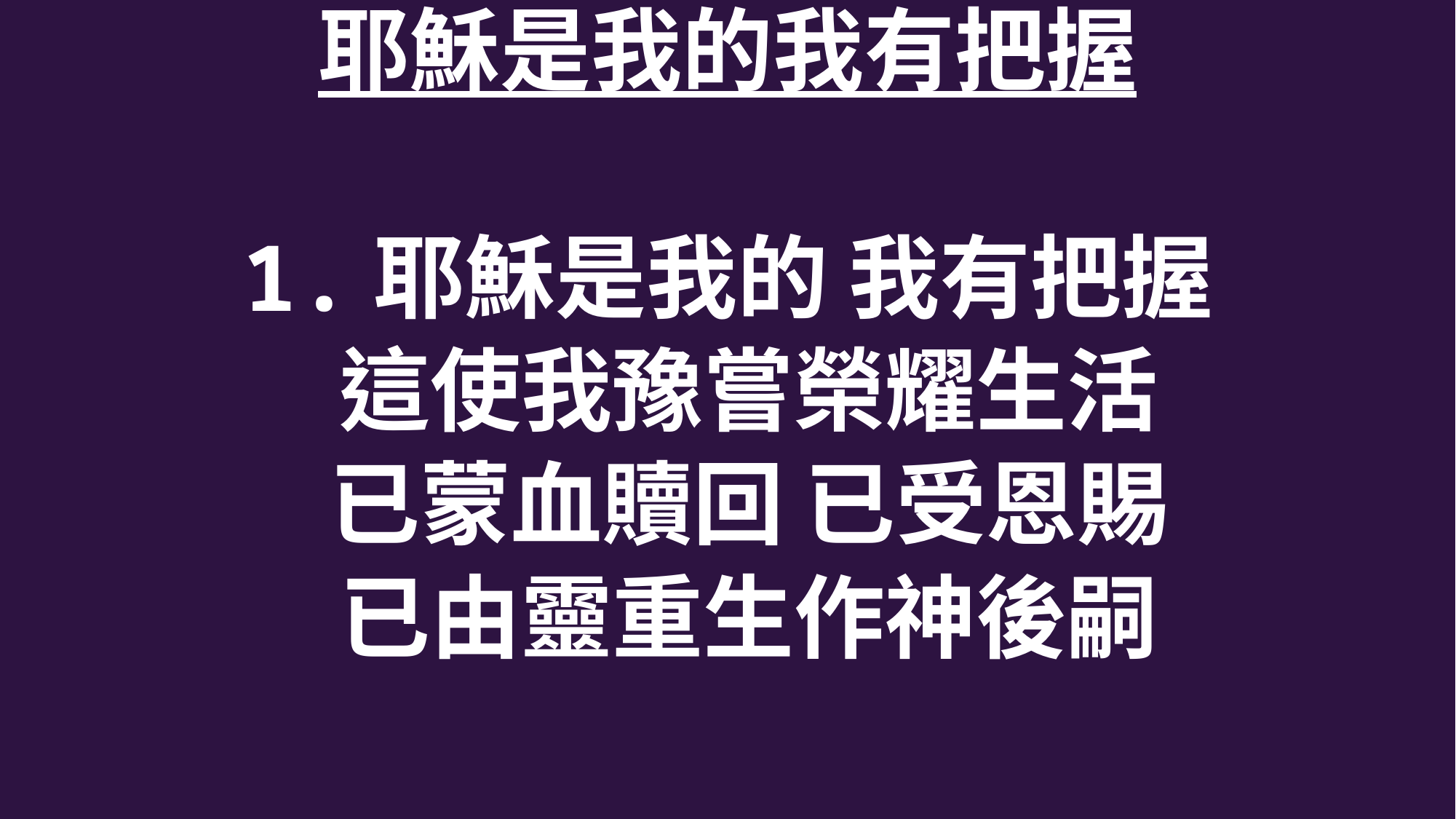

耶穌是我的我有把握

1.耶穌是我的 我有把握
 這使我豫嘗榮耀生活
 已蒙血贖回 已受恩賜
 已由靈重生作神後嗣